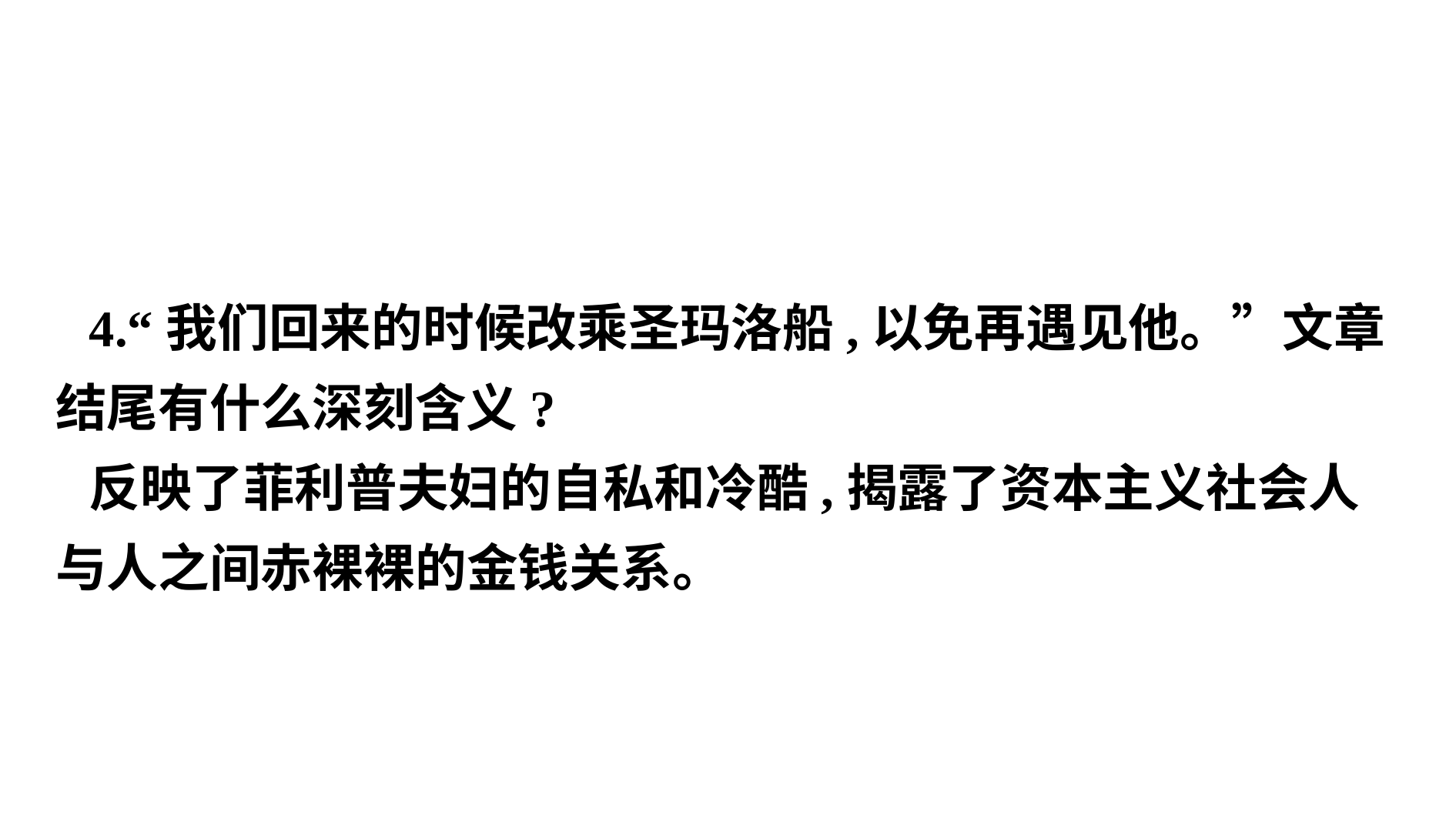

4.“我们回来的时候改乘圣玛洛船,以免再遇见他。”文章结尾有什么深刻含义?
反映了菲利普夫妇的自私和冷酷,揭露了资本主义社会人与人之间赤裸裸的金钱关系。